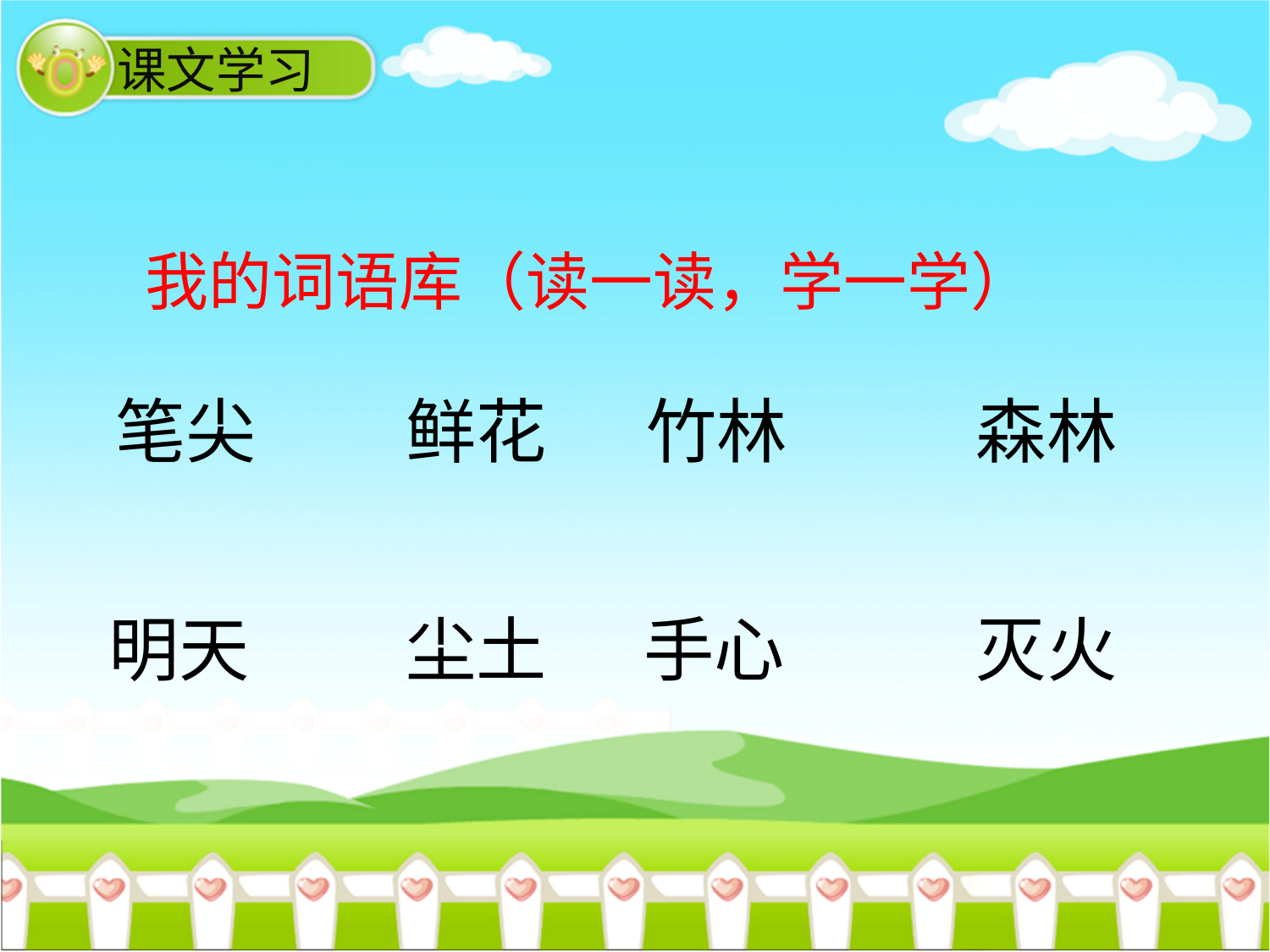

课文学习
我的词语库（读一读，学一学）
笔尖
鲜花
竹林
森林
明天
尘土
手心
灭火